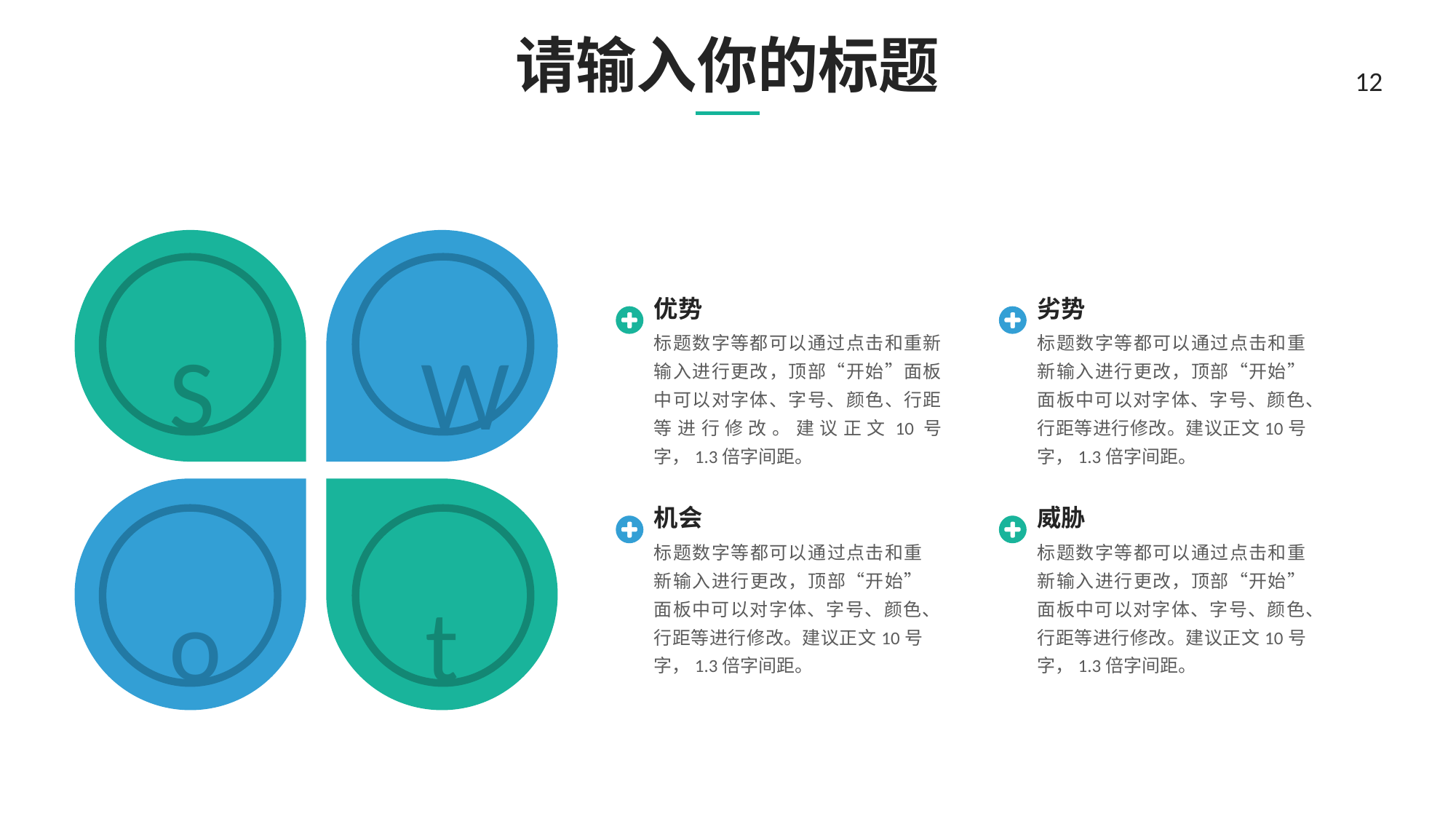

# 请输入你的标题
12

优势
劣势
S
W

标题数字等都可以通过点击和重新输入进行更改，顶部“开始”面板中可以对字体、字号、颜色、行距等进行修改。建议正文10号字，1.3倍字间距。
标题数字等都可以通过点击和重新输入进行更改，顶部“开始”面板中可以对字体、字号、颜色、行距等进行修改。建议正文10号字，1.3倍字间距。

机会
威胁

标题数字等都可以通过点击和重新输入进行更改，顶部“开始”面板中可以对字体、字号、颜色、行距等进行修改。建议正文10号字，1.3倍字间距。
标题数字等都可以通过点击和重新输入进行更改，顶部“开始”面板中可以对字体、字号、颜色、行距等进行修改。建议正文10号字，1.3倍字间距。
o
t